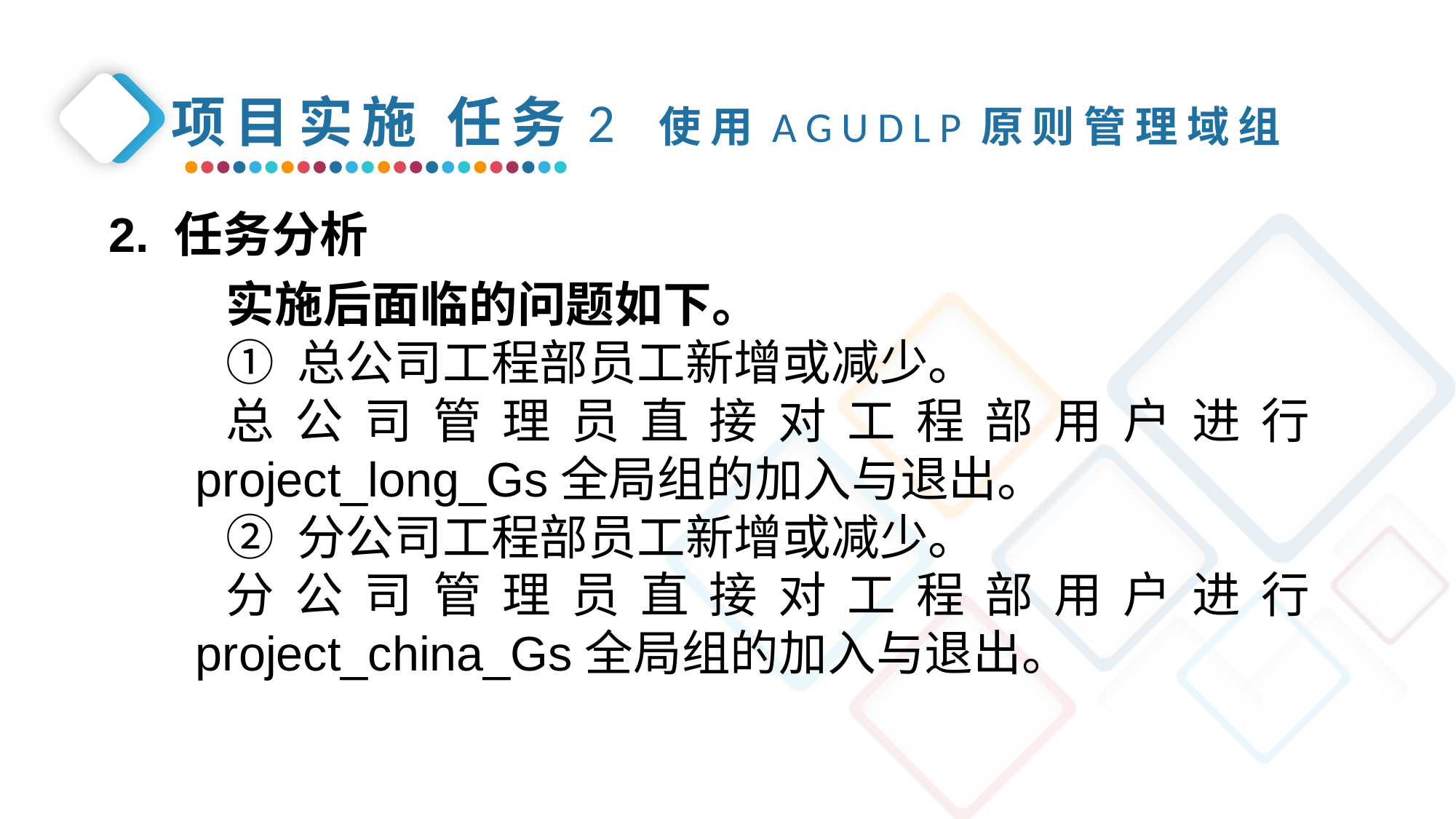

项目实施 任务2 使用AGUDLP原则管理域组

2. 任务分析
实施后面临的问题如下。
① 总公司工程部员工新增或减少。
总公司管理员直接对工程部用户进行project_long_Gs全局组的加入与退出。
② 分公司工程部员工新增或减少。
分公司管理员直接对工程部用户进行project_china_Gs全局组的加入与退出。